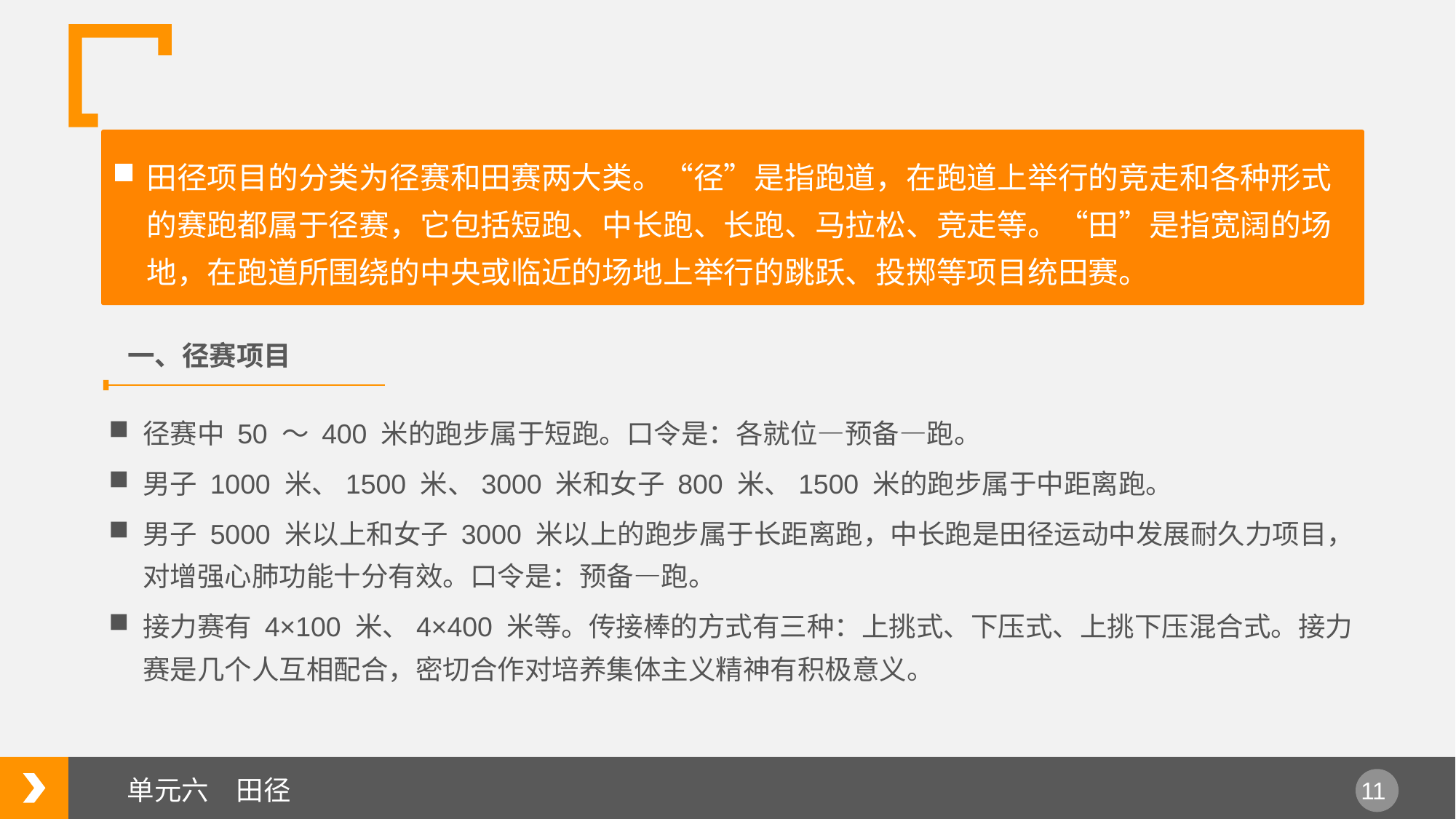

田径项目的分类为径赛和田赛两大类。“径”是指跑道，在跑道上举行的竞走和各种形式的赛跑都属于径赛，它包括短跑、中长跑、长跑、马拉松、竞走等。“田”是指宽阔的场地，在跑道所围绕的中央或临近的场地上举行的跳跃、投掷等项目统田赛。
一、径赛项目

径赛中 50 ～ 400 米的跑步属于短跑。口令是：各就位—预备—跑。
男子 1000 米、1500 米、3000 米和女子 800 米、1500 米的跑步属于中距离跑。
男子 5000 米以上和女子 3000 米以上的跑步属于长距离跑，中长跑是田径运动中发展耐久力项目，对增强心肺功能十分有效。口令是：预备—跑。
接力赛有 4×100 米、4×400 米等。传接棒的方式有三种：上挑式、下压式、上挑下压混合式。接力赛是几个人互相配合，密切合作对培养集体主义精神有积极意义。
单元六　田径